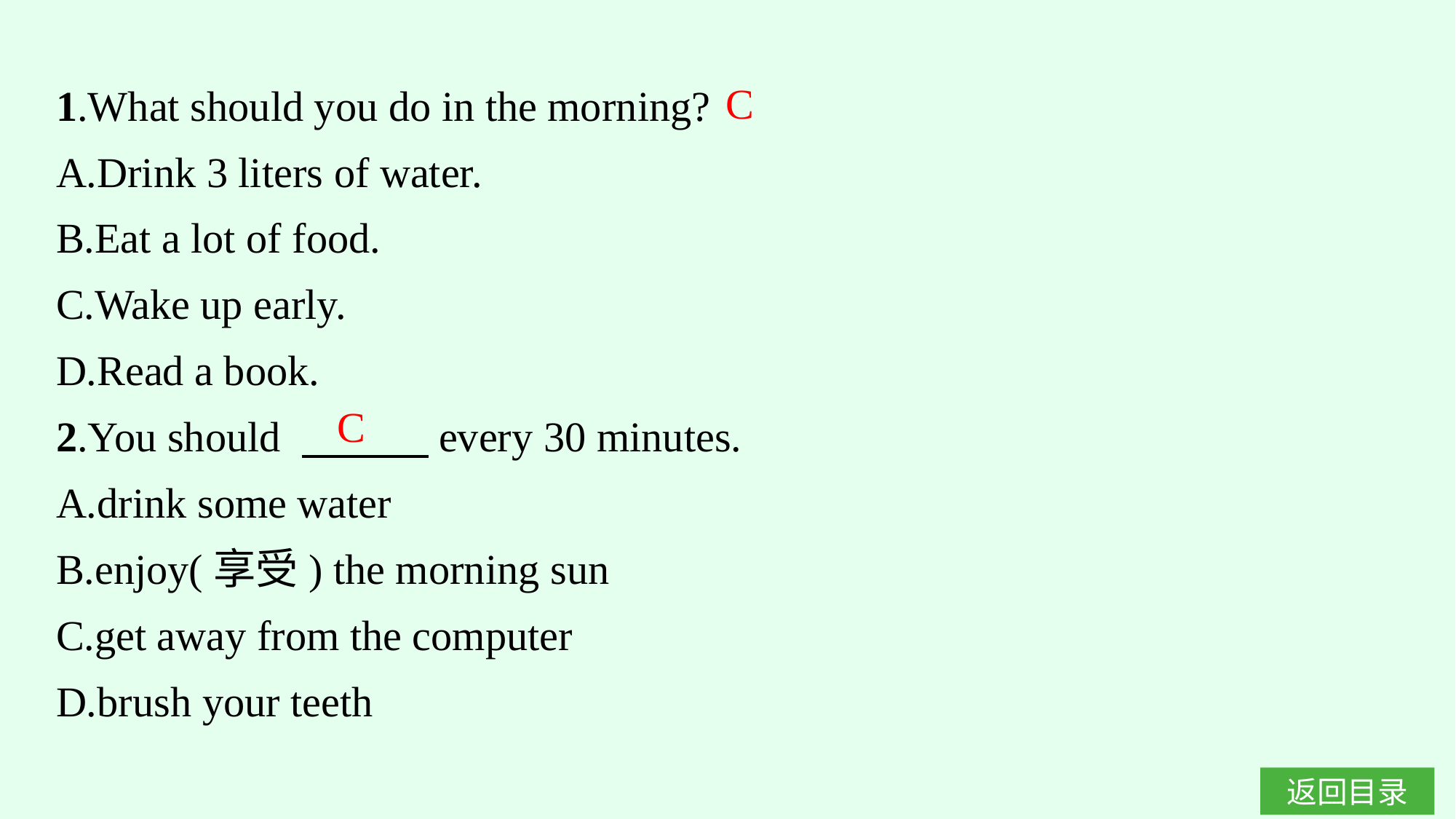

1.What should you do in the morning?
A.Drink 3 liters of water.
B.Eat a lot of food.
C.Wake up early.
D.Read a book.
2.You should 　　　every 30 minutes.
A.drink some water
B.enjoy(享受) the morning sun
C.get away from the computer
D.brush your teeth
C
C